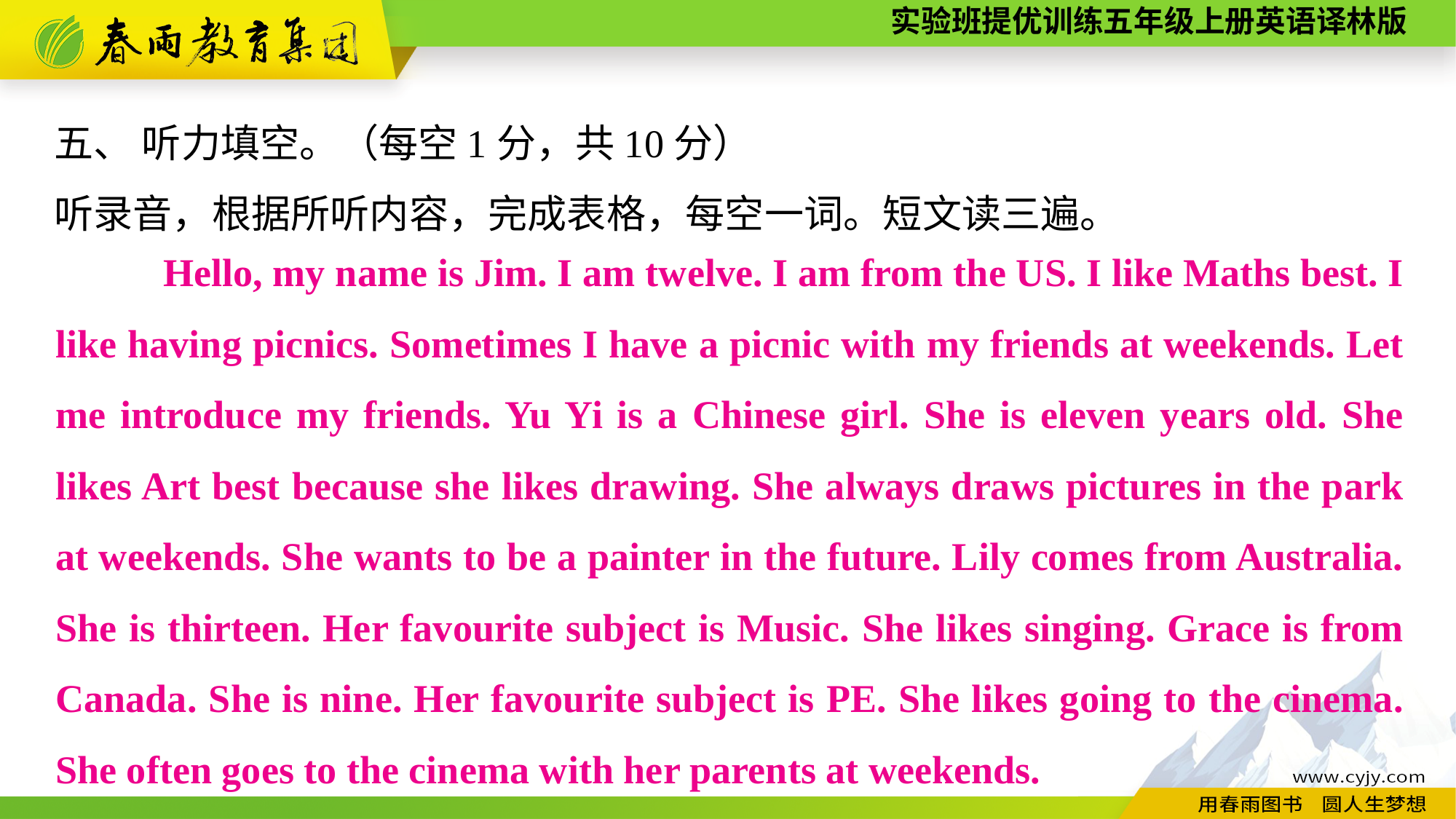

五、 听力填空。（每空1分，共10分）
听录音，根据所听内容，完成表格，每空一词。短文读三遍。
 　　Hello, my name is Jim. I am twelve. I am from the US. I like Maths best. I like having picnics. Sometimes I have a picnic with my friends at weekends. Let me introduce my friends. Yu Yi is a Chinese girl. She is eleven years old. She likes Art best because she likes drawing. She always draws pictures in the park at weekends. She wants to be a painter in the future. Lily comes from Australia. She is thirteen. Her favourite subject is Music. She likes singing. Grace is from Canada. She is nine. Her favourite subject is PE. She likes going to the cinema. She often goes to the cinema with her parents at weekends.